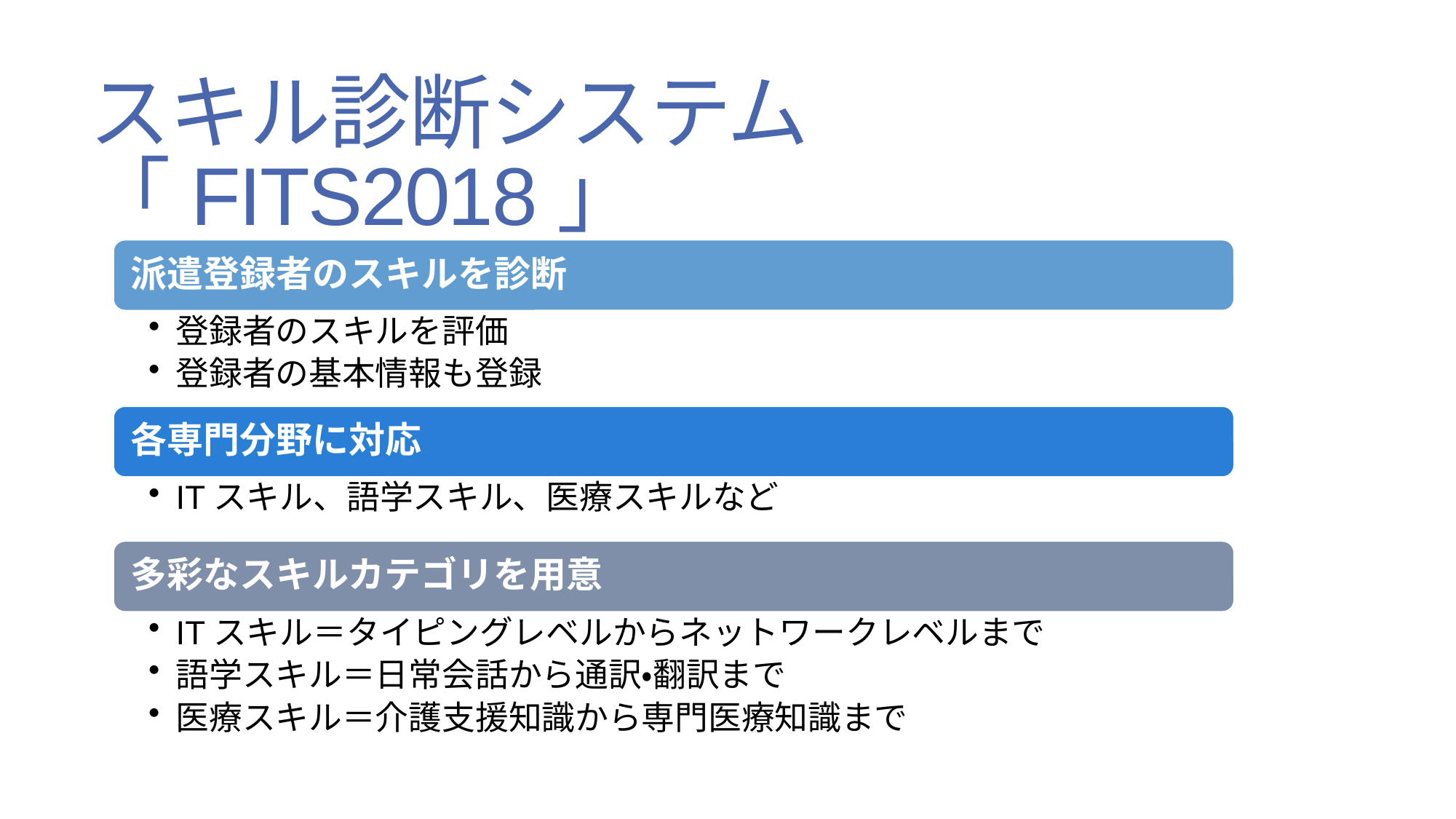

# スキル診断システム「FITS2018」
派遣登録者のスキルを診断
登録者のスキルを評価
登録者の基本情報も登録
各専門分野に対応
ITスキル、語学スキル、医療スキルなど
多彩なスキルカテゴリを用意
ITスキル＝タイピングレベルからネットワークレベルまで
語学スキル＝日常会話から通訳・翻訳まで
医療スキル＝介護支援知識から専門医療知識まで